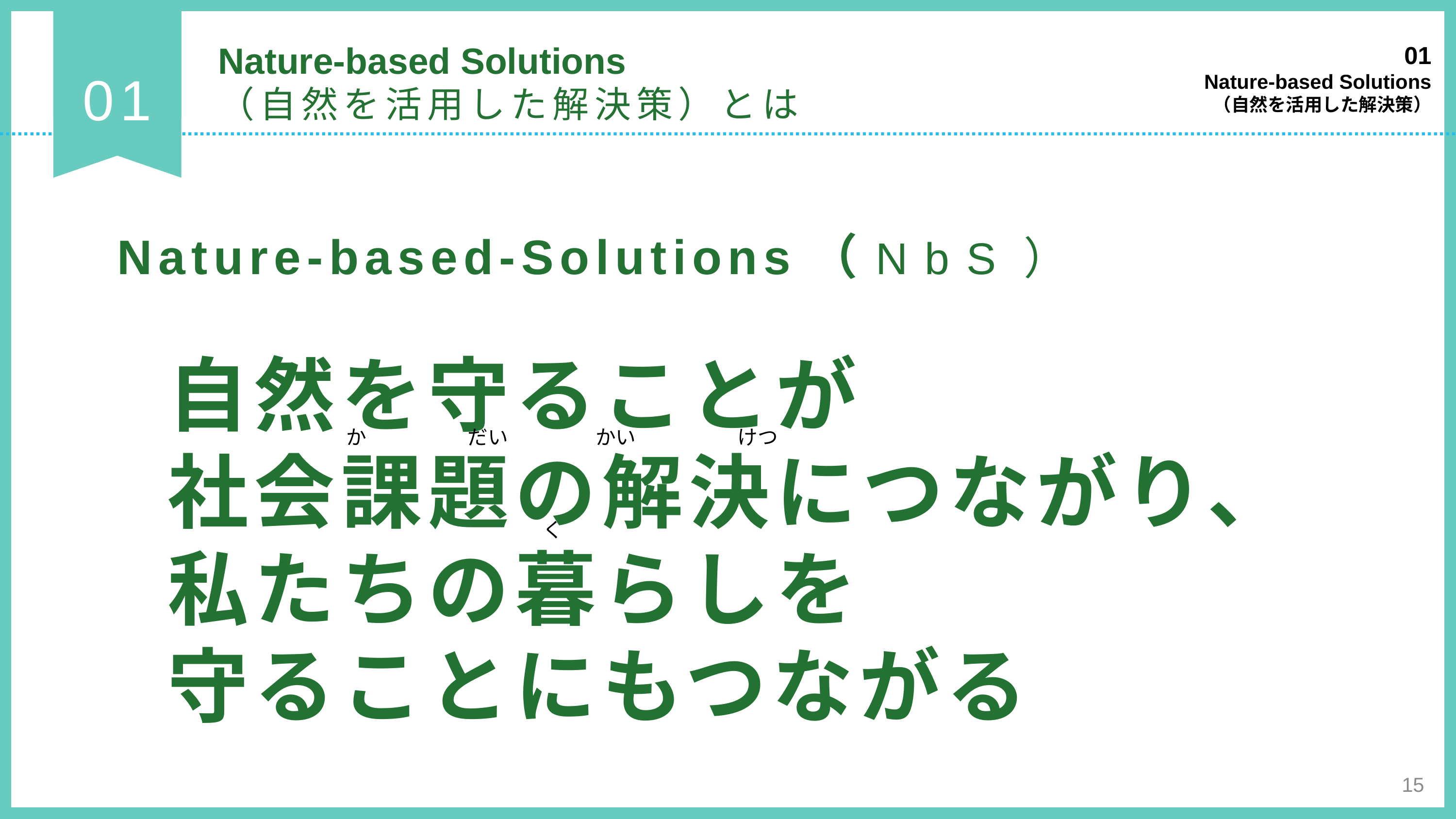

01
Nature-based Solutions
（自然を活用した解決策）
Nature-based Solutions
（自然を活用した解決策）とは
01

Nature-based-Solutions（NbS）
自然を守ることが
社会課題の解決につながり、私たちの暮らしを
守ることにもつながる
か　　　　　だい
かい　　　　　けつ
く
15